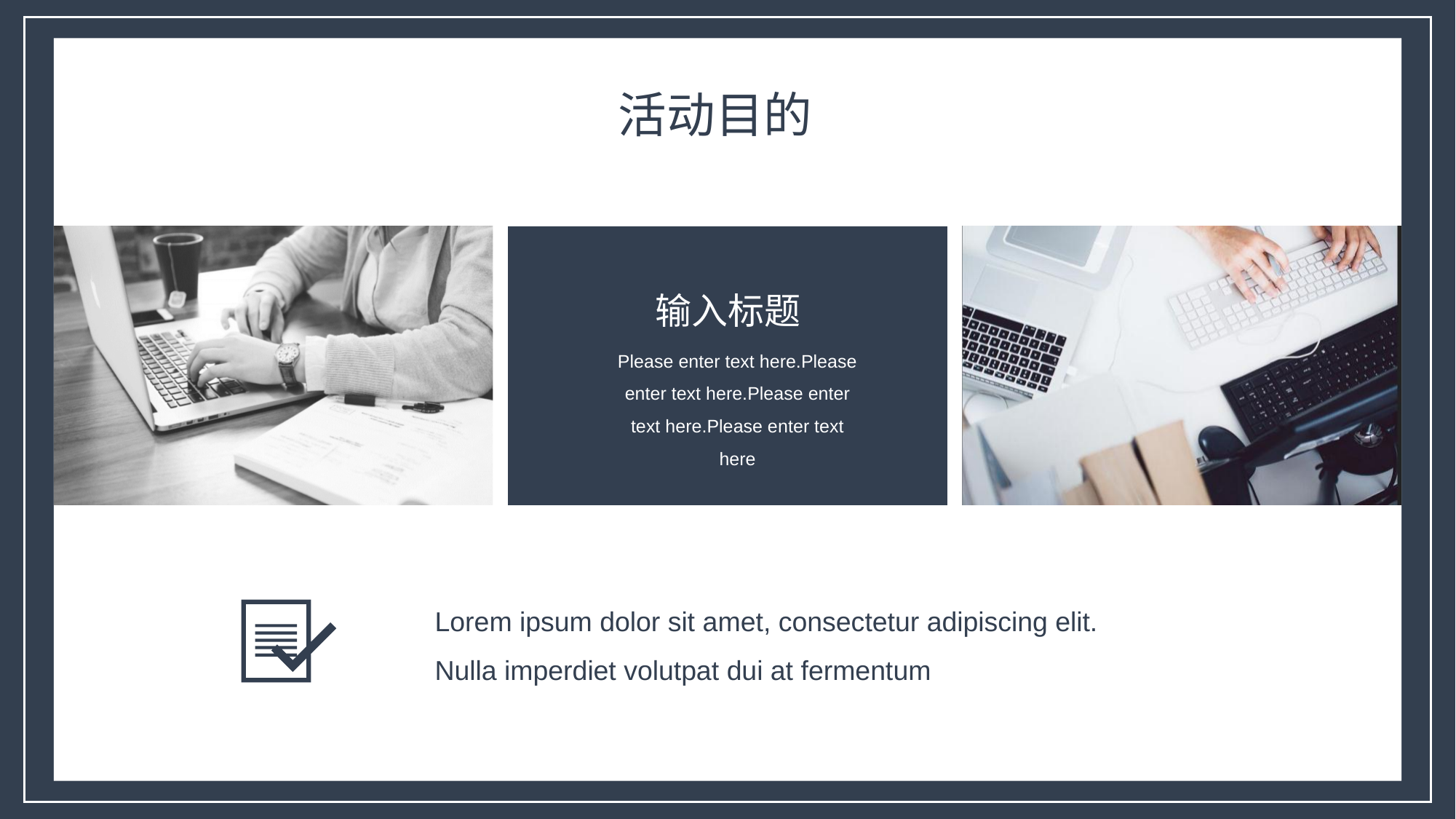

活动目的

输入标题
Please enter text here.Please enter text here.Please enter text here.Please enter text here
Lorem ipsum dolor sit amet, consectetur adipiscing elit. Nulla imperdiet volutpat dui at fermentum